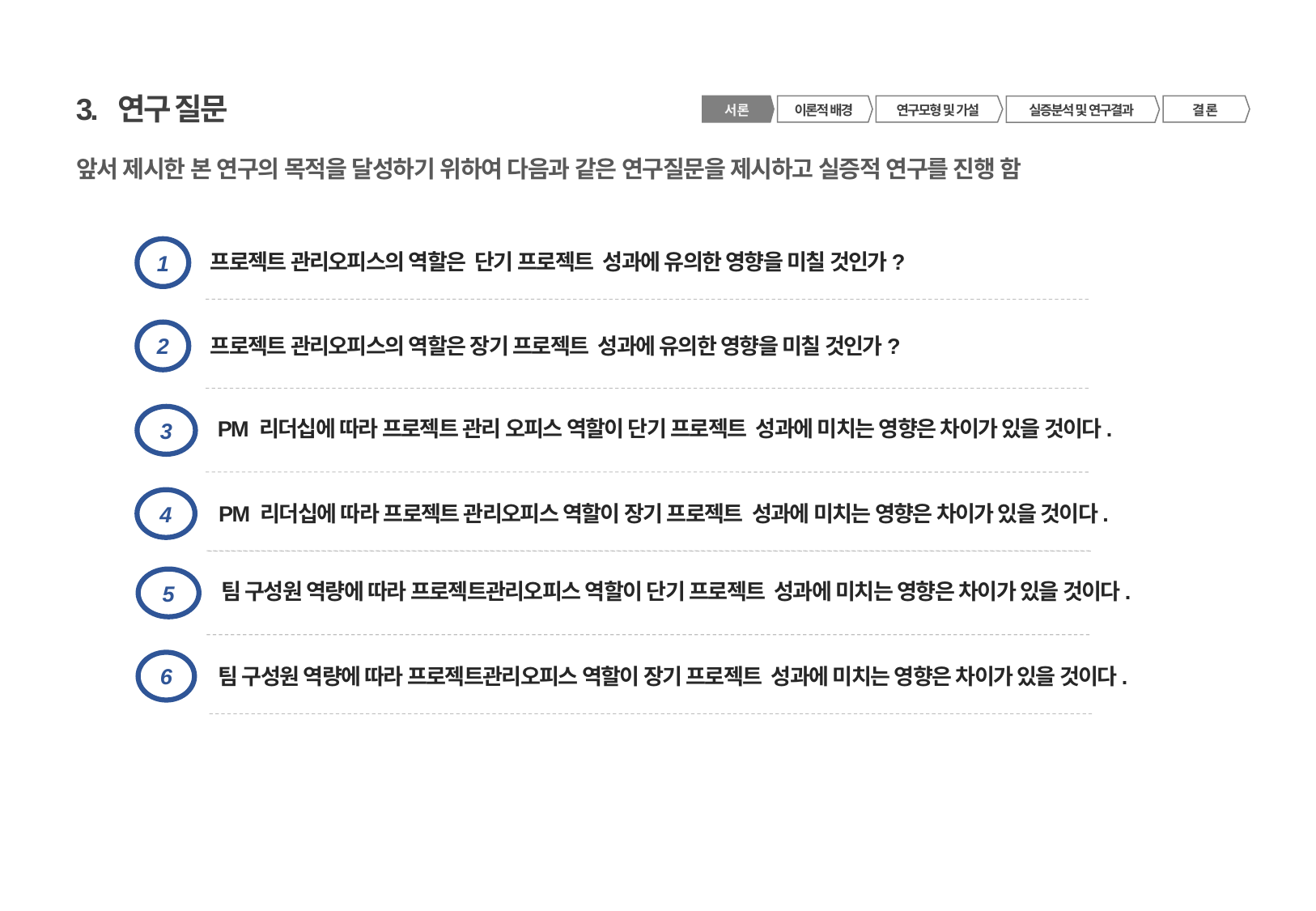

3.  연구 질문
서  론
이론적 배경
연구모형 및 가설
결 론
실증분석 및 연구결과
앞서 제시한 본 연구의 목적을 달성하기 위하여 다음과 같은 연구질문을 제시하고 실증적 연구를 진행 함
프로젝트 관리오피스의 역할은  단기 프로젝트  성과에 유의한 영향을 미칠 것인가?
1

프로젝트 관리오피스의 역할은 장기 프로젝트  성과에 유의한 영향을 미칠 것인가?
2

PM 리더십에 따라 프로젝트 관리 오피스 역할이 단기 프로젝트  성과에 미치는 영향은 차이가 있을 것이다.
3

PM 리더십에 따라 프로젝트 관리오피스 역할이 장기 프로젝트  성과에 미치는 영향은 차이가 있을 것이다.
4

팀 구성원 역량에 따라 프로젝트관리오피스 역할이 단기 프로젝트  성과에 미치는 영향은 차이가 있을 것이다.
5

팀 구성원 역량에 따라 프로젝트관리오피스 역할이 장기 프로젝트  성과에 미치는 영향은 차이가 있을 것이다.
6